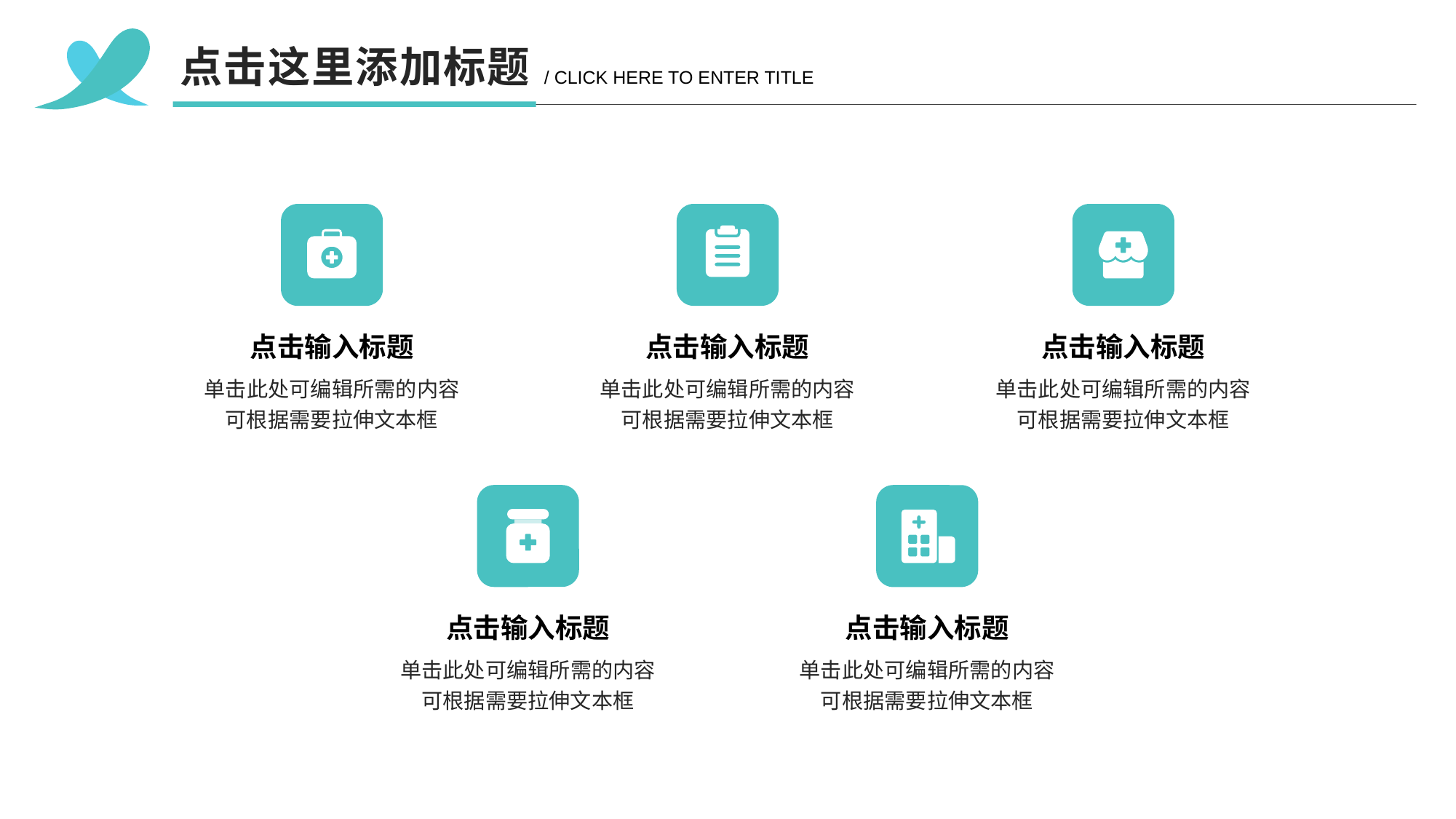

点击这里添加标题
/ CLICK HERE TO ENTER TITLE

点击输入标题
点击输入标题
点击输入标题
单击此处可编辑所需的内容
可根据需要拉伸文本框
单击此处可编辑所需的内容
可根据需要拉伸文本框
单击此处可编辑所需的内容
可根据需要拉伸文本框

点击输入标题
点击输入标题
单击此处可编辑所需的内容
可根据需要拉伸文本框
单击此处可编辑所需的内容
可根据需要拉伸文本框